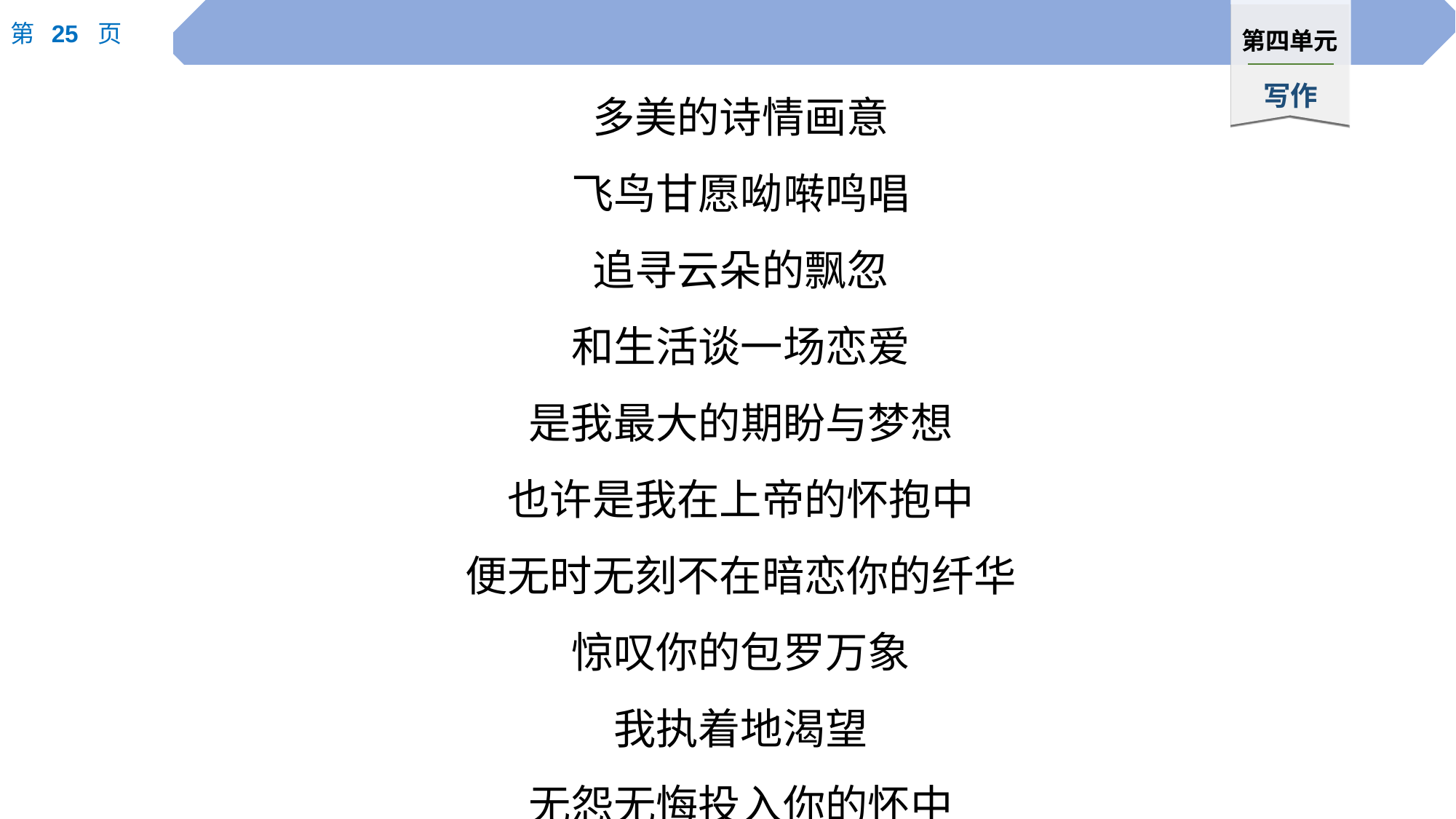

多美的诗情画意
飞鸟甘愿呦啭鸣唱
追寻云朵的飘忽
和生活谈一场恋爱
是我最大的期盼与梦想
也许是我在上帝的怀抱中
便无时无刻不在暗恋你的纤华
惊叹你的包罗万象
我执着地渴望
无怨无悔投入你的怀中